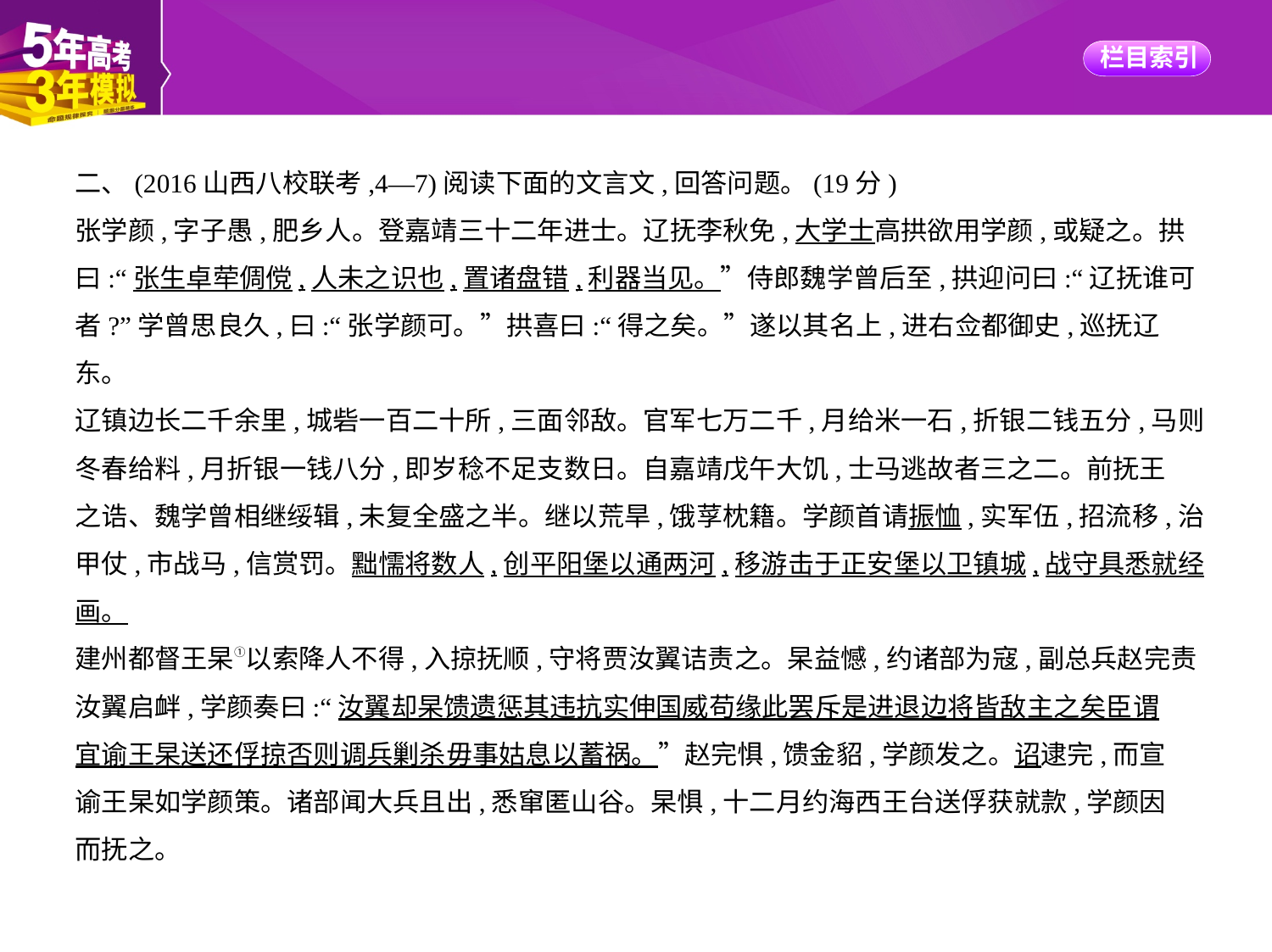

二、(2016山西八校联考,4—7)阅读下面的文言文,回答问题。(19分)
张学颜,字子愚,肥乡人。登嘉靖三十二年进士。辽抚李秋免,大学士高拱欲用学颜,或疑之。拱
曰:“张生卓荦倜傥,人未之识也,置诸盘错,利器当见。”侍郎魏学曾后至,拱迎问曰:“辽抚谁可
者?”学曾思良久,曰:“张学颜可。”拱喜曰:“得之矣。”遂以其名上,进右佥都御史,巡抚辽
东。
辽镇边长二千余里,城砦一百二十所,三面邻敌。官军七万二千,月给米一石,折银二钱五分,马则
冬春给料,月折银一钱八分,即岁稔不足支数日。自嘉靖戊午大饥,士马逃故者三之二。前抚王
之诰、魏学曾相继绥辑,未复全盛之半。继以荒旱,饿莩枕籍。学颜首请振恤,实军伍,招流移,治
甲仗,市战马,信赏罚。黜懦将数人,创平阳堡以通两河,移游击于正安堡以卫镇城,战守具悉就经
画。
建州都督王杲①以索降人不得,入掠抚顺,守将贾汝翼诘责之。杲益憾,约诸部为寇,副总兵赵完责
汝翼启衅,学颜奏曰:“汝翼却杲馈遗惩其违抗实伸国威苟缘此罢斥是进退边将皆敌主之矣臣谓
宜谕王杲送还俘掠否则调兵剿杀毋事姑息以蓄祸。”赵完惧,馈金貂,学颜发之。诏逮完,而宣
谕王杲如学颜策。诸部闻大兵且出,悉窜匿山谷。杲惧,十二月约海西王台送俘获就款,学颜因
而抚之。